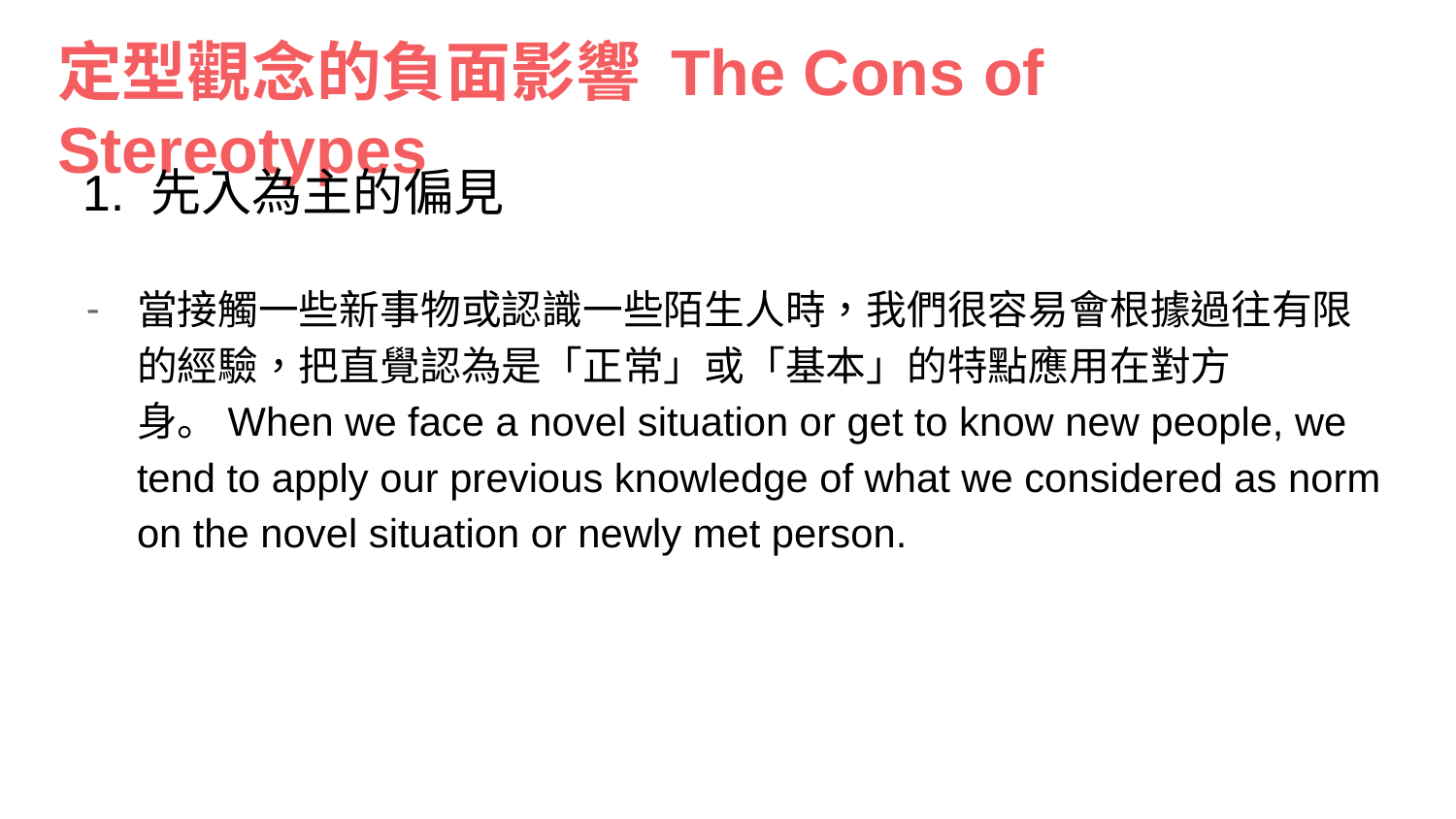

# 定型觀念的負面影響 The Cons of Stereotypes
1. 先入為主的偏見

當接觸一些新事物或認識一些陌生人時，我們很容易會根據過往有限的經驗，把直覺認為是「正常」或「基本」的特點應用在對方身。When we face a novel situation or get to know new people, we tend to apply our previous knowledge of what we considered as norm on the novel situation or newly met person.